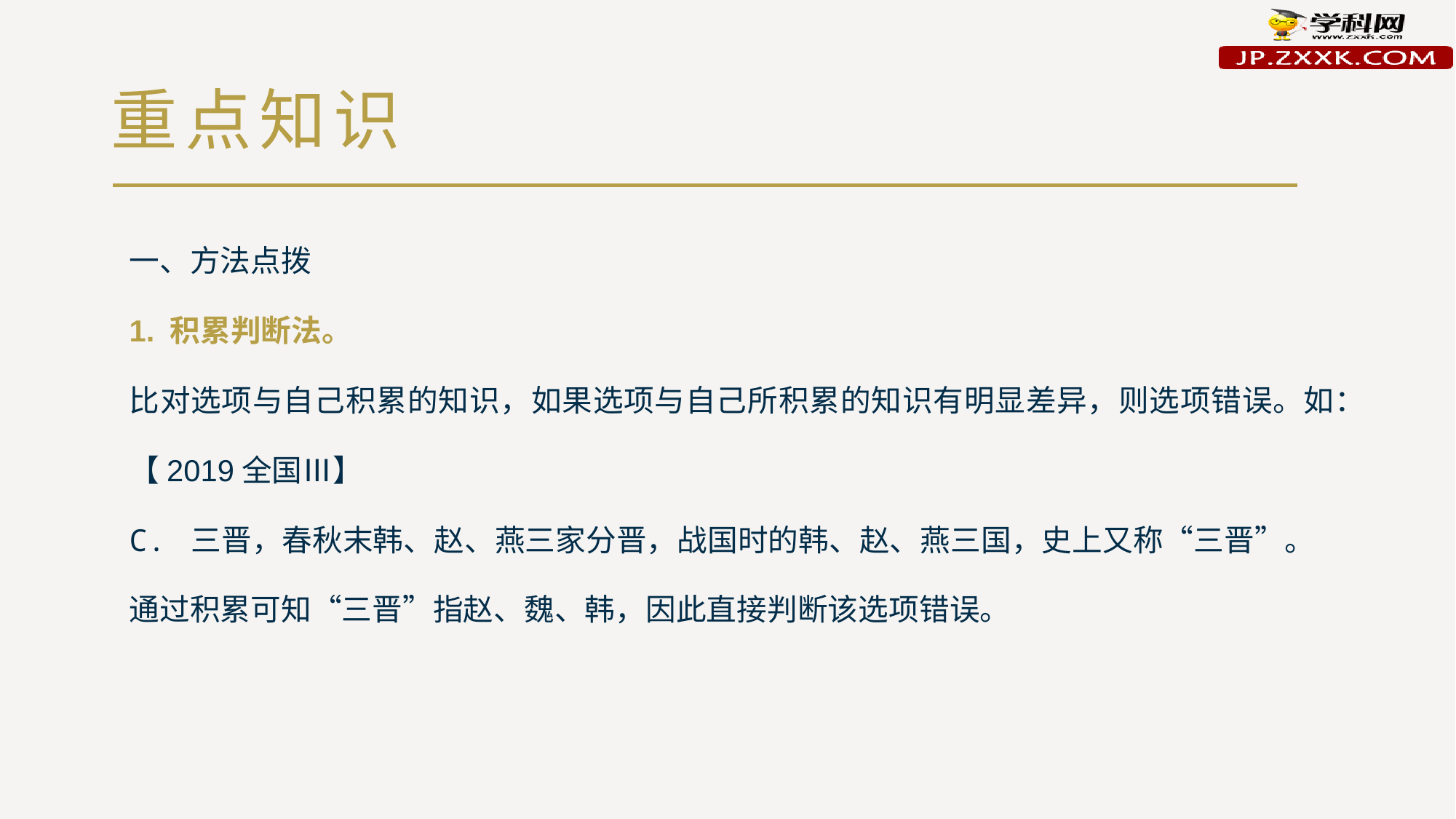

# 重点知识
一、方法点拨
1. 积累判断法。
比对选项与自己积累的知识，如果选项与自己所积累的知识有明显差异，则选项错误。如：
【2019全国Ⅲ】
C. 三晋，春秋末韩、赵、燕三家分晋，战国时的韩、赵、燕三国，史上又称“三晋”。
通过积累可知“三晋”指赵、魏、韩，因此直接判断该选项错误。